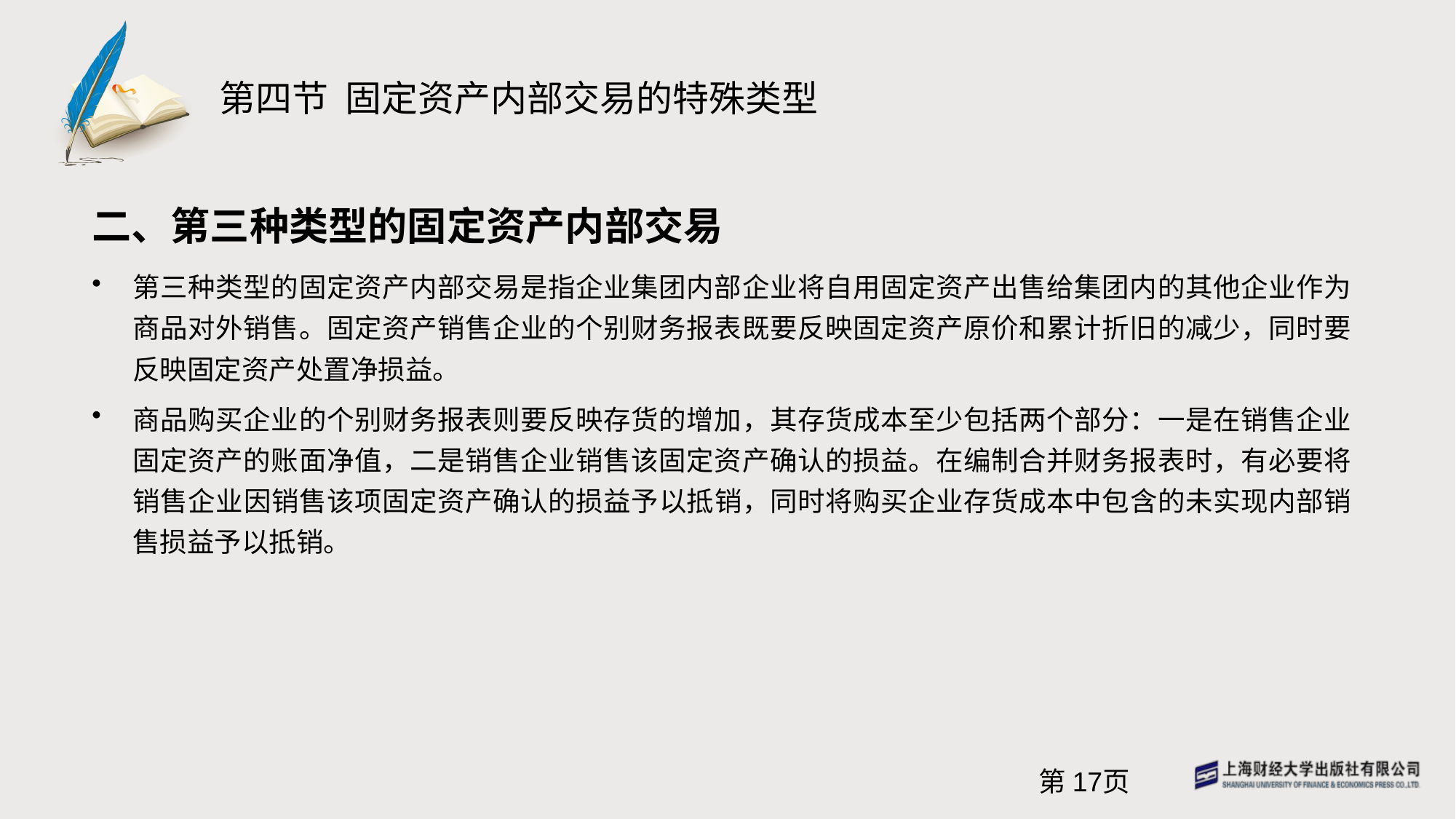

# 第四节  固定资产内部交易的特殊类型
二、第三种类型的固定资产内部交易
第三种类型的固定资产内部交易是指企业集团内部企业将自用固定资产出售给集团内的其他企业作为商品对外销售。固定资产销售企业的个别财务报表既要反映固定资产原价和累计折旧的减少，同时要反映固定资产处置净损益。
商品购买企业的个别财务报表则要反映存货的增加，其存货成本至少包括两个部分：一是在销售企业固定资产的账面净值，二是销售企业销售该固定资产确认的损益。在编制合并财务报表时，有必要将销售企业因销售该项固定资产确认的损益予以抵销，同时将购买企业存货成本中包含的未实现内部销售损益予以抵销。

17